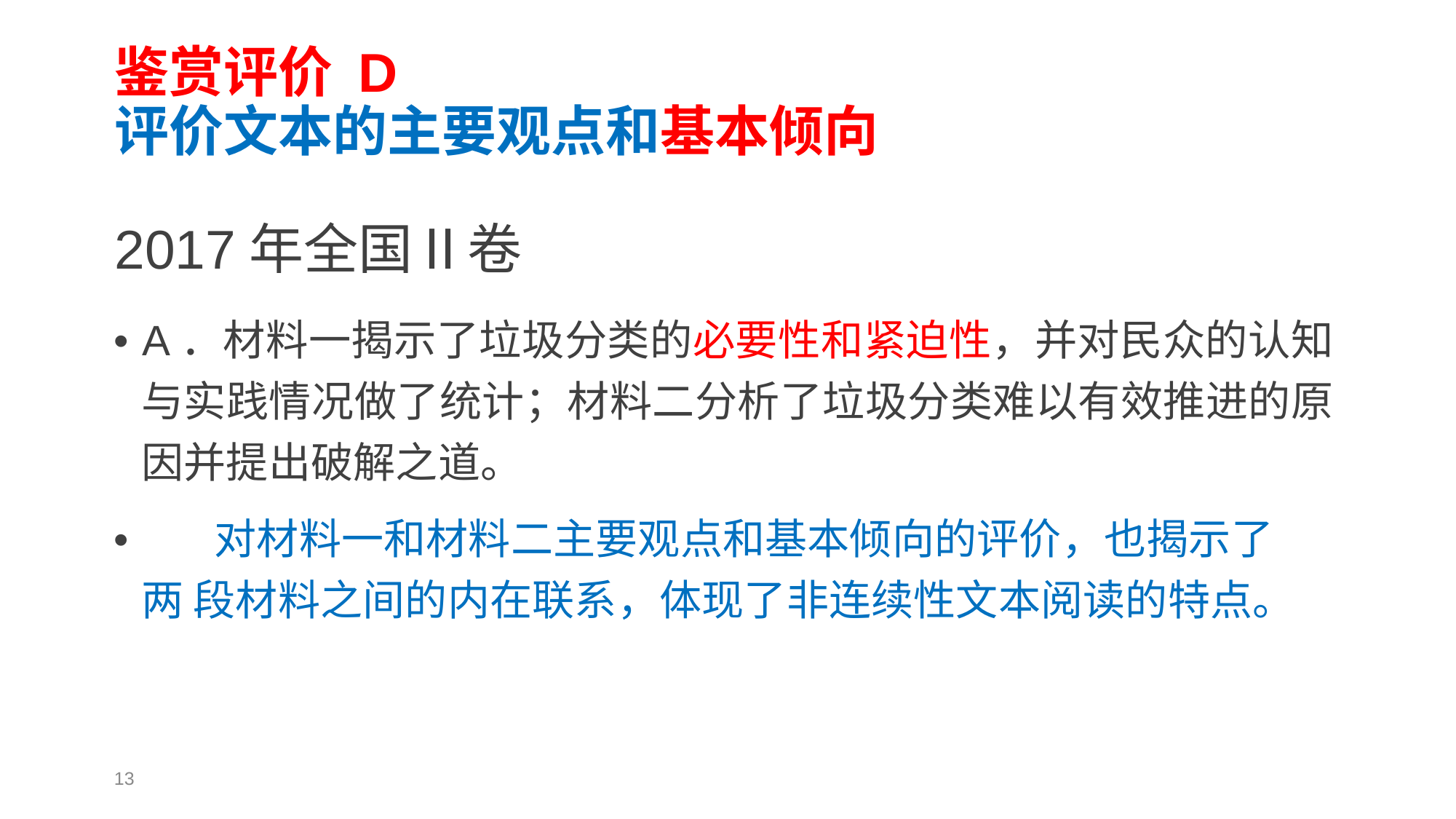

鉴赏评价 D
评价文本的主要观点和基本倾向
2017年全国Ⅱ卷
• A．材料一揭示了垃圾分类的必要性和紧迫性，并对民众的认知 与实践情况做了统计；材料二分析了垃圾分类难以有效推进的原 因并提出破解之道。
• 对材料一和材料二主要观点和基本倾向的评价，也揭示了两 段材料之间的内在联系，体现了非连续性文本阅读的特点。
13